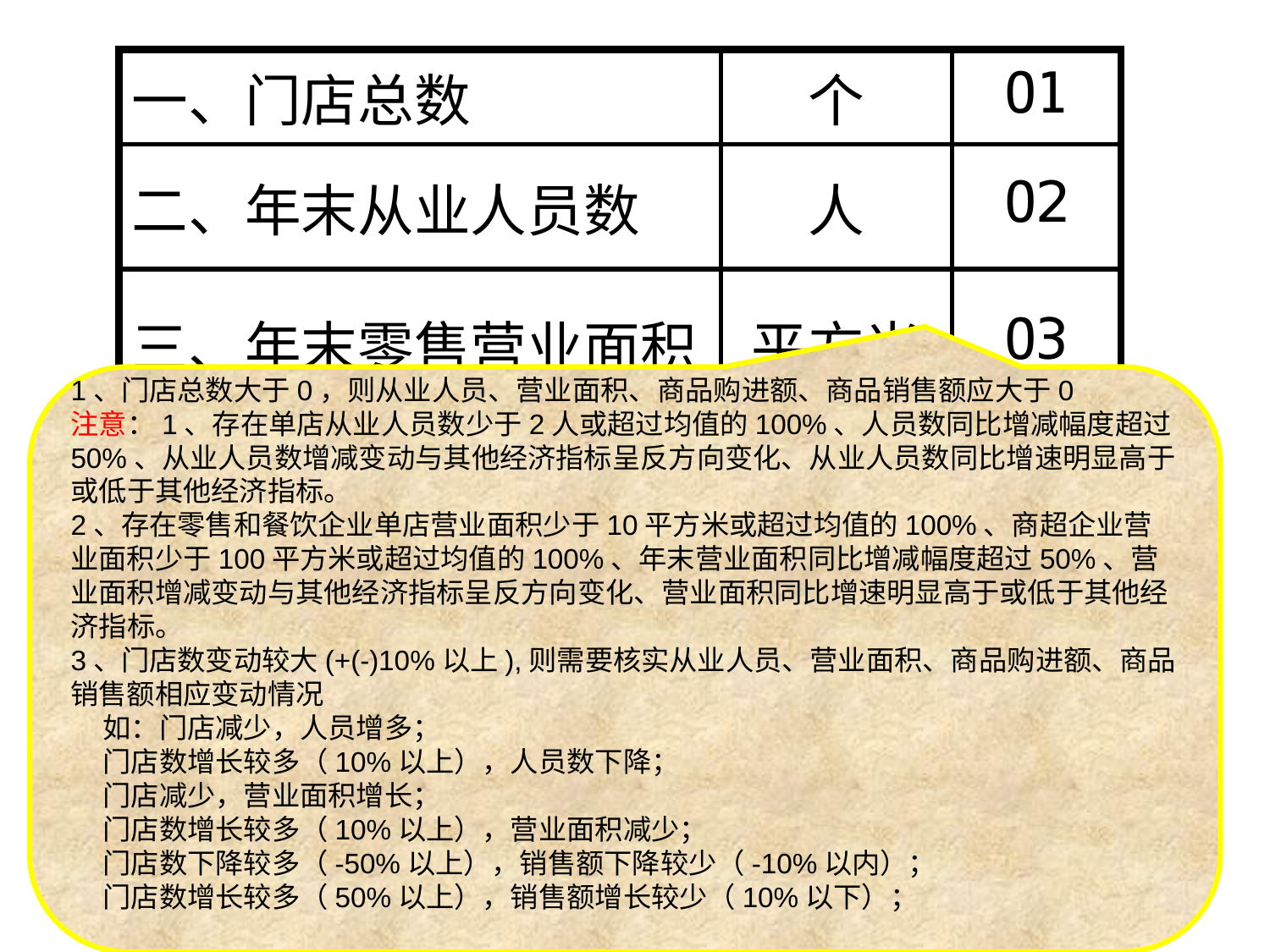

| 一、门店总数 | 个 | 01 |
| --- | --- | --- |
| 二、年末从业人员数 | 人 | 02 |
| 三、年末零售营业面积 | 平方米 | 03 |
1、门店总数大于0，则从业人员、营业面积、商品购进额、商品销售额应大于0
注意：1、存在单店从业人员数少于2人或超过均值的100%、人员数同比增减幅度超过50%、从业人员数增减变动与其他经济指标呈反方向变化、从业人员数同比增速明显高于或低于其他经济指标。
2、存在零售和餐饮企业单店营业面积少于10平方米或超过均值的100%、商超企业营业面积少于100平方米或超过均值的100%、年末营业面积同比增减幅度超过50%、营业面积增减变动与其他经济指标呈反方向变化、营业面积同比增速明显高于或低于其他经济指标。
3、门店数变动较大(+(-)10%以上),则需要核实从业人员、营业面积、商品购进额、商品销售额相应变动情况
    如：门店减少，人员增多；
    门店数增长较多（10%以上），人员数下降；
    门店减少，营业面积增长；
    门店数增长较多（10%以上），营业面积减少；
    门店数下降较多（-50%以上），销售额下降较少（-10%以内）；
    门店数增长较多（50%以上），销售额增长较少（10%以下）；